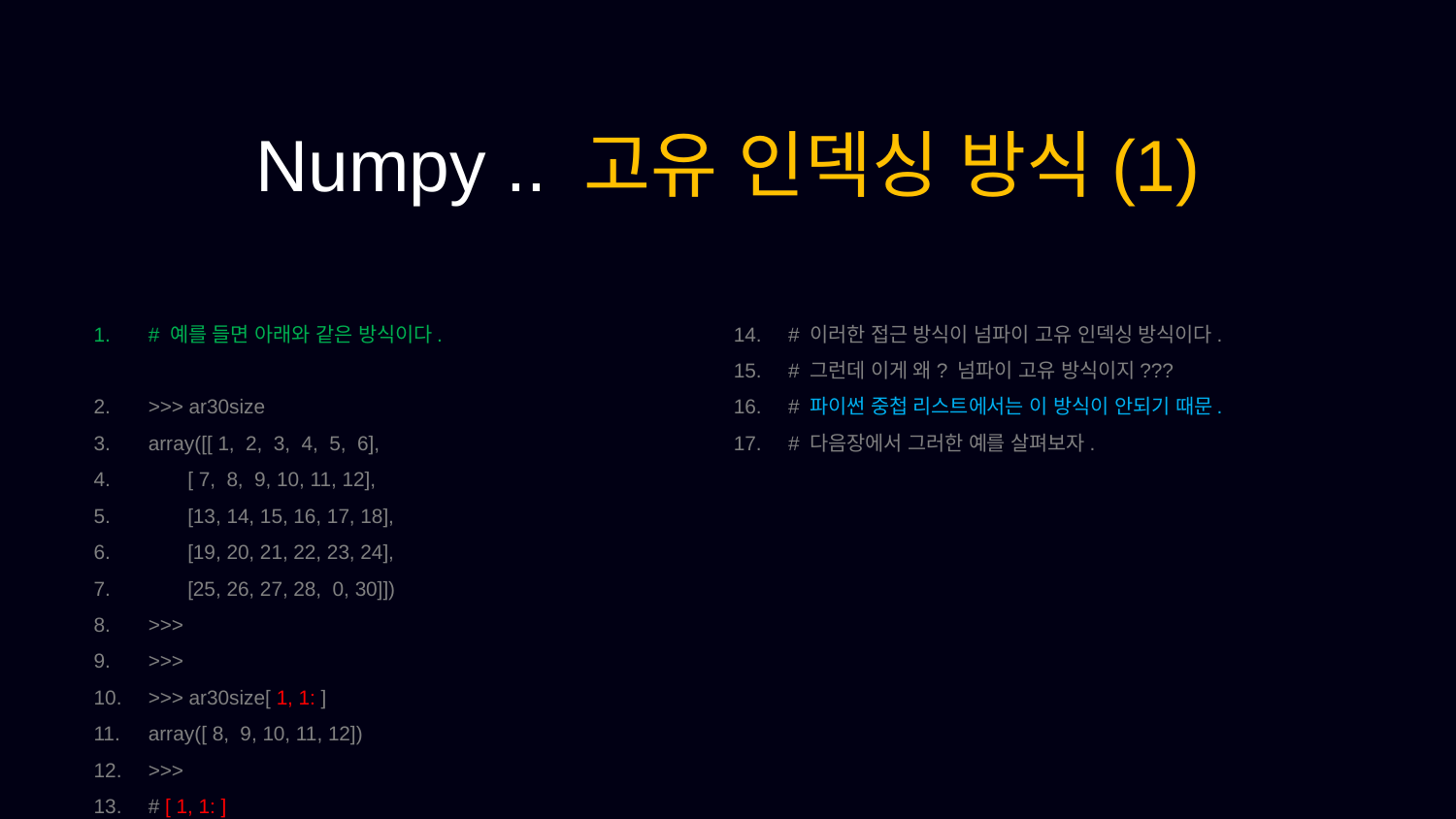

Numpy .. 고유 인덱싱 방식(1)
# 예를 들면 아래와 같은 방식이다.

>>> ar30size
array([[ 1,  2,  3,  4,  5,  6],
       [ 7,  8,  9, 10, 11, 12],
       [13, 14, 15, 16, 17, 18],
       [19, 20, 21, 22, 23, 24],
       [25, 26, 27, 28,  0, 30]])
>>>
>>>
>>> ar30size[ 1, 1: ]
array([ 8,  9, 10, 11, 12])
>>>
# [ 1, 1: ]
# 이러한 접근 방식이 넘파이 고유 인덱싱 방식이다.
# 그런데 이게 왜? 넘파이 고유 방식이지???
# 파이썬 중첩 리스트에서는 이 방식이 안되기 때문.
# 다음장에서 그러한 예를 살펴보자.